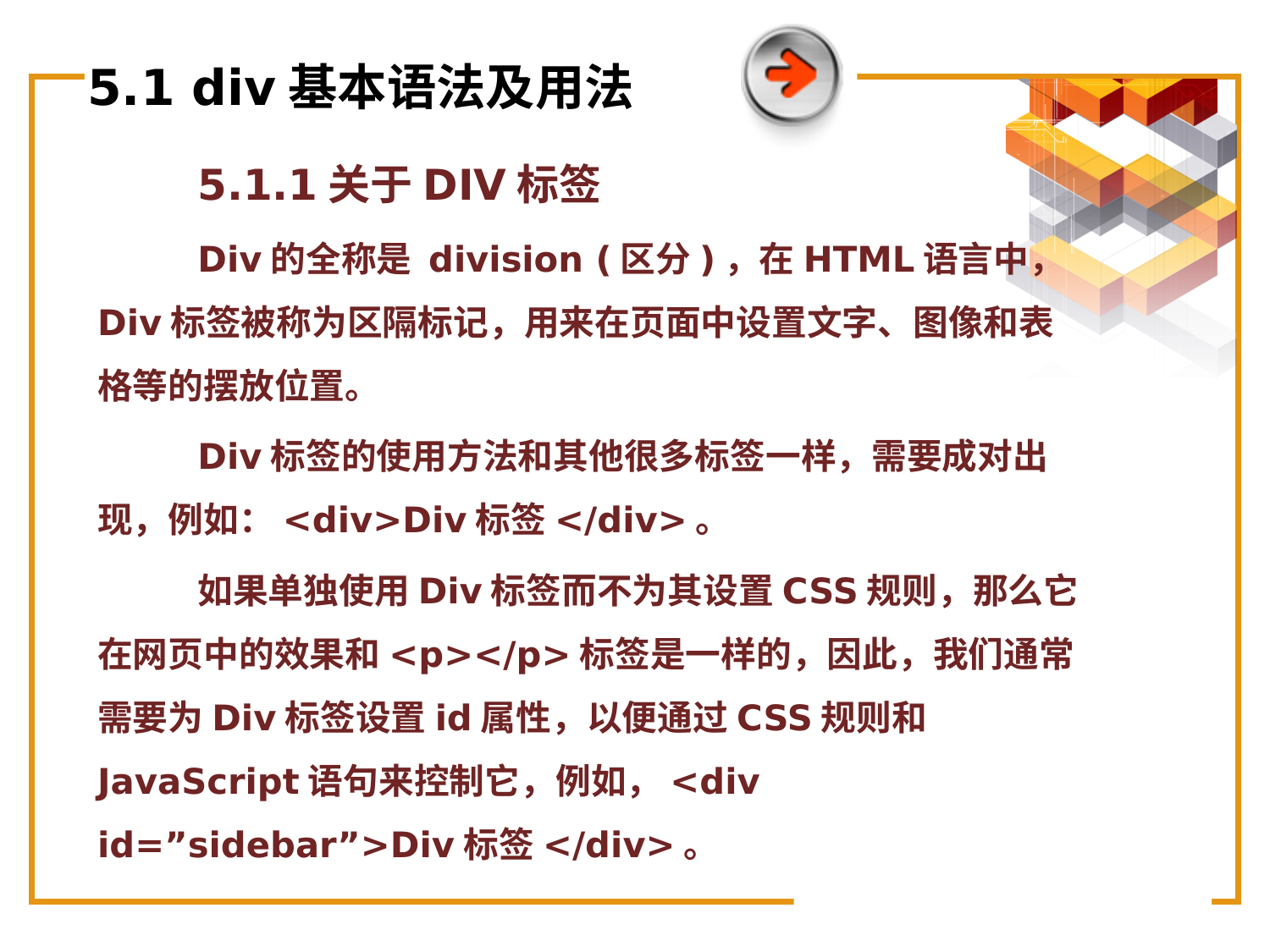

# 5.1 div基本语法及用法
5.1.1关于DIV标签
Div的全称是 division (区分)，在HTML语言中，Div标签被称为区隔标记，用来在页面中设置文字、图像和表格等的摆放位置。
Div标签的使用方法和其他很多标签一样，需要成对出现，例如：<div>Div标签</div>。
如果单独使用Div标签而不为其设置CSS规则，那么它在网页中的效果和<p></p>标签是一样的，因此，我们通常需要为Div标签设置id属性，以便通过CSS规则和JavaScript语句来控制它，例如，<div id=”sidebar”>Div标签</div>。